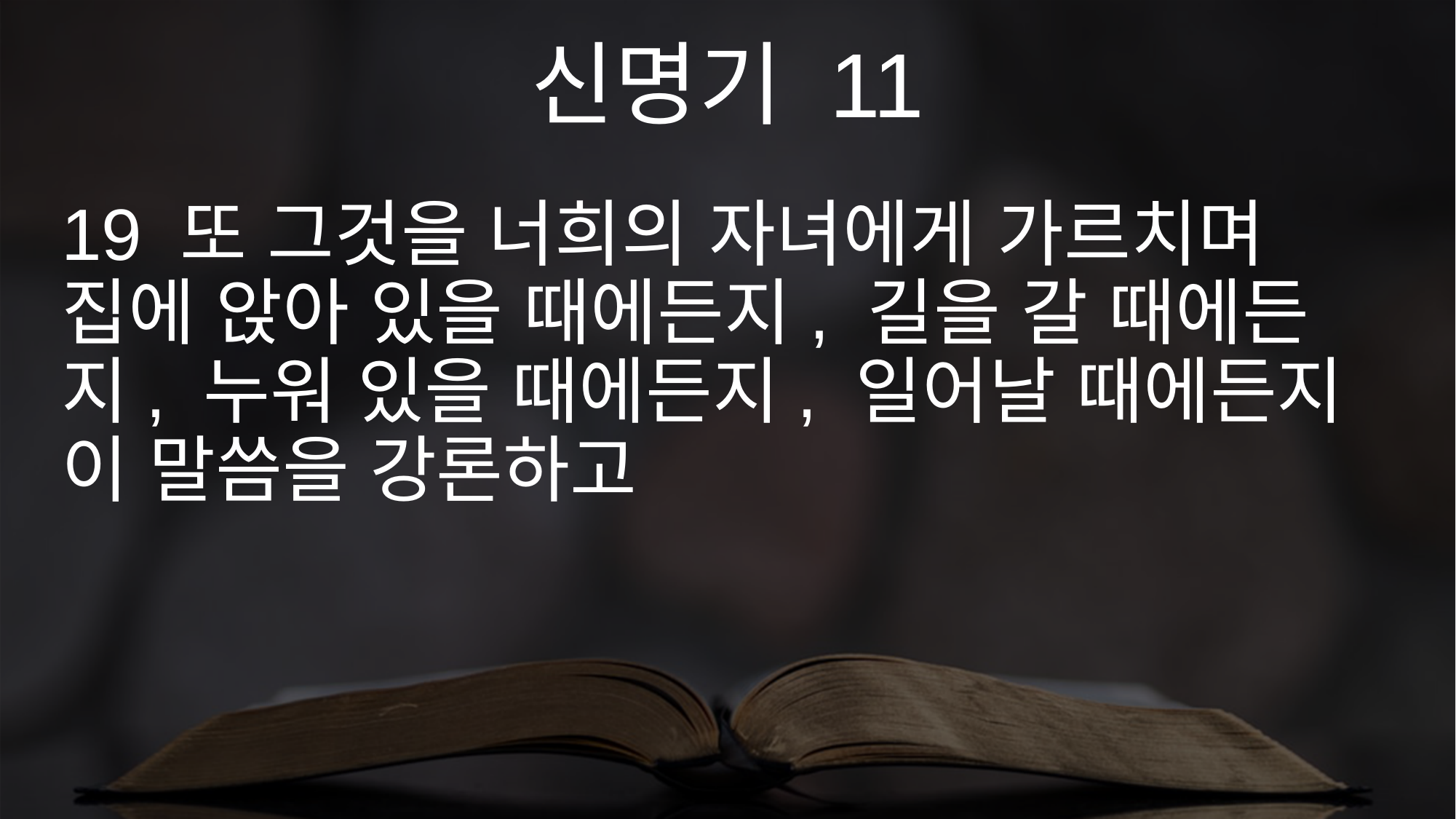

신명기 11
19 또 그것을 너희의 자녀에게 가르치며 집에 앉아 있을 때에든지, 길을 갈 때에든지, 누워 있을 때에든지, 일어날 때에든지 이 말씀을 강론하고